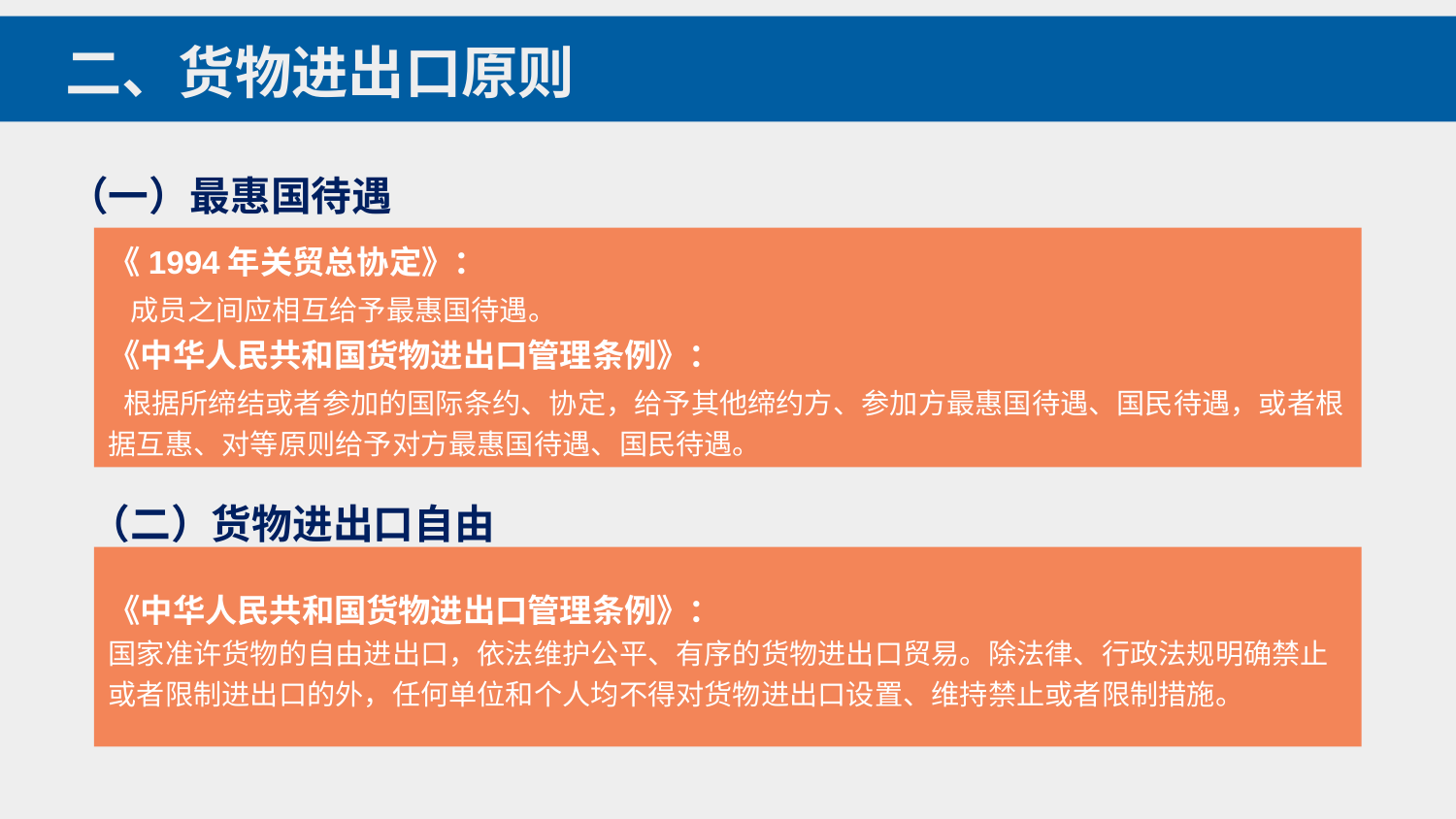

二、货物进出口原则
（一）最惠国待遇
《1994年关贸总协定》：
  成员之间应相互给予最惠国待遇。
《中华人民共和国货物进出口管理条例》：
 根据所缔结或者参加的国际条约、协定，给予其他缔约方、参加方最惠国待遇、国民待遇，或者根据互惠、对等原则给予对方最惠国待遇、国民待遇。
（二）货物进出口自由
《中华人民共和国货物进出口管理条例》：
国家准许货物的自由进出口，依法维护公平、有序的货物进出口贸易。除法律、行政法规明确禁止或者限制进出口的外，任何单位和个人均不得对货物进出口设置、维持禁止或者限制措施。